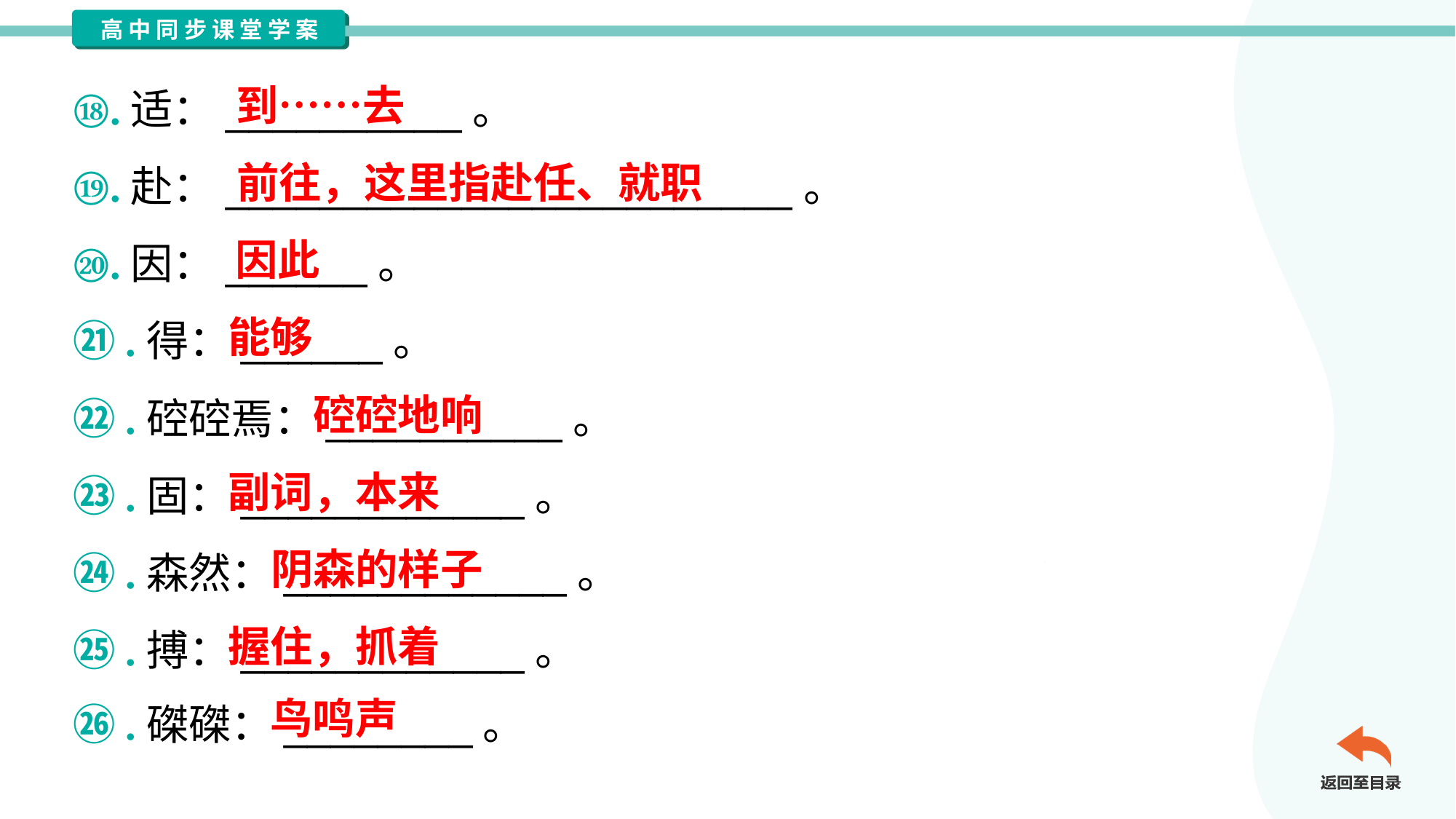

到……去
⑱.适：__________。
⑲.赴：________________________。
⑳.因：______。
㉑.得：______。
㉒.硿硿焉：__________。
㉓.固：____________。
㉔.森然：____________。
㉕.搏：____________。
㉖.磔磔：________。
前往，这里指赴任、就职
因此
能够
硿硿地响
副词，本来
阴森的样子
握住，抓着
鸟鸣声